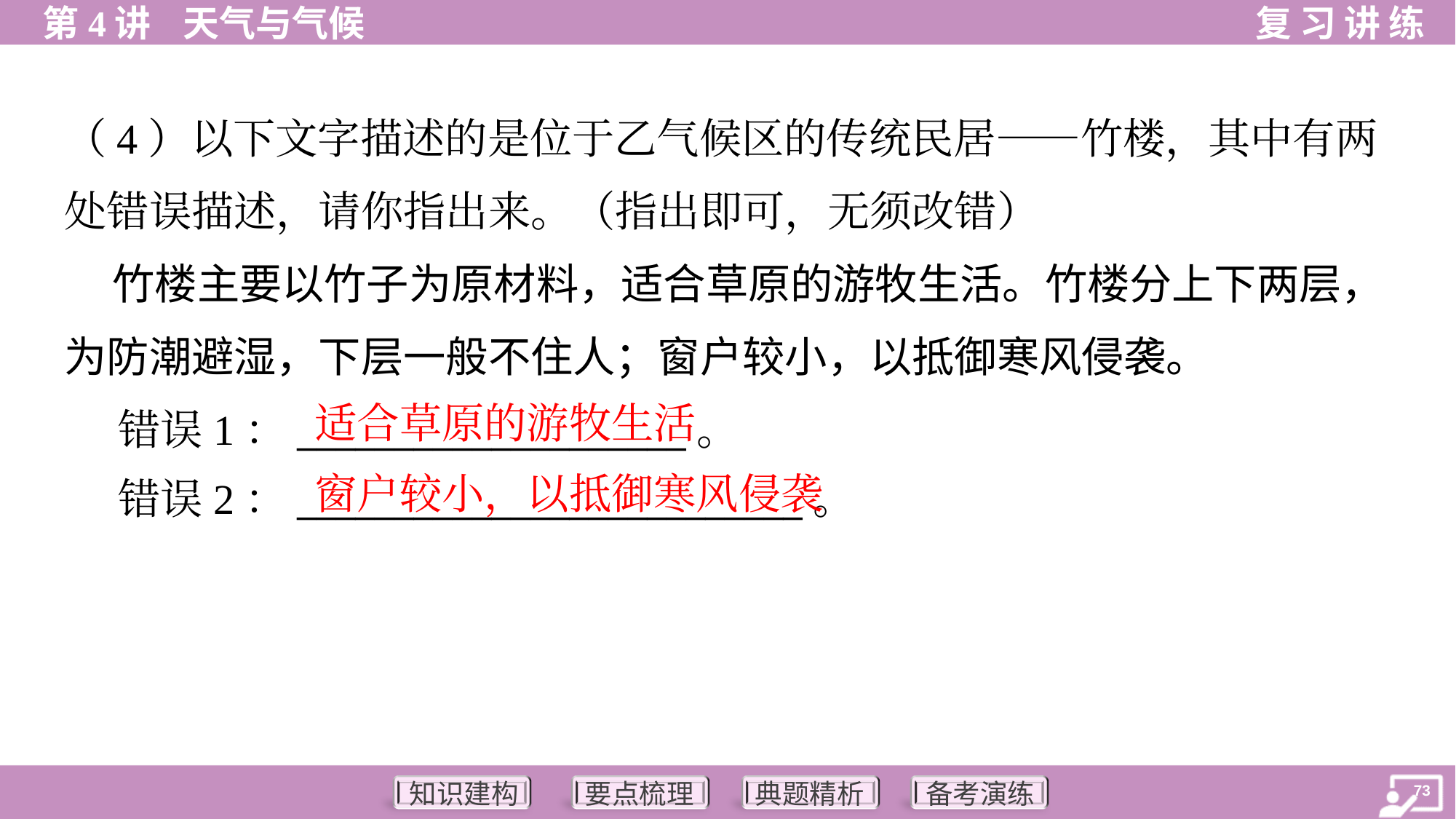

（4）以下文字描述的是位于乙气候区的传统民居——竹楼，其中有两
处错误描述，请你指出来。（指出即可，无须改错）
    竹楼主要以竹子为原材料，适合草原的游牧生活。竹楼分上下两层，
为防潮避湿，下层一般不住人；窗户较小，以抵御寒风侵袭。
    错误1：____________________。
    错误2：__________________________。
适合草原的游牧生活
窗户较小，以抵御寒风侵袭